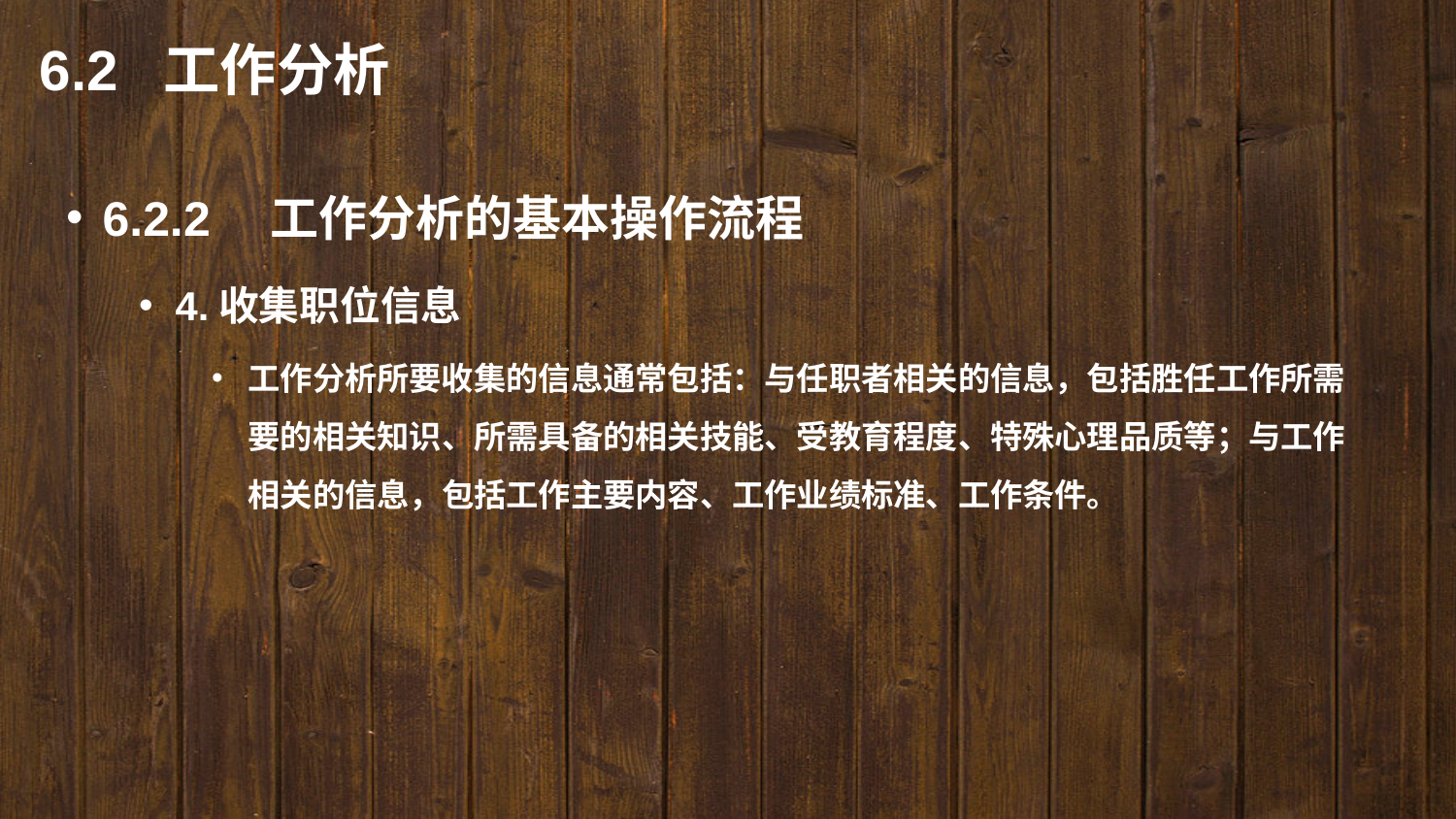

6.2  工作分析
6.2.2　工作分析的基本操作流程
4.收集职位信息
工作分析所要收集的信息通常包括：与任职者相关的信息，包括胜任工作所需要的相关知识、所需具备的相关技能、受教育程度、特殊心理品质等；与工作相关的信息，包括工作主要内容、工作业绩标准、工作条件。